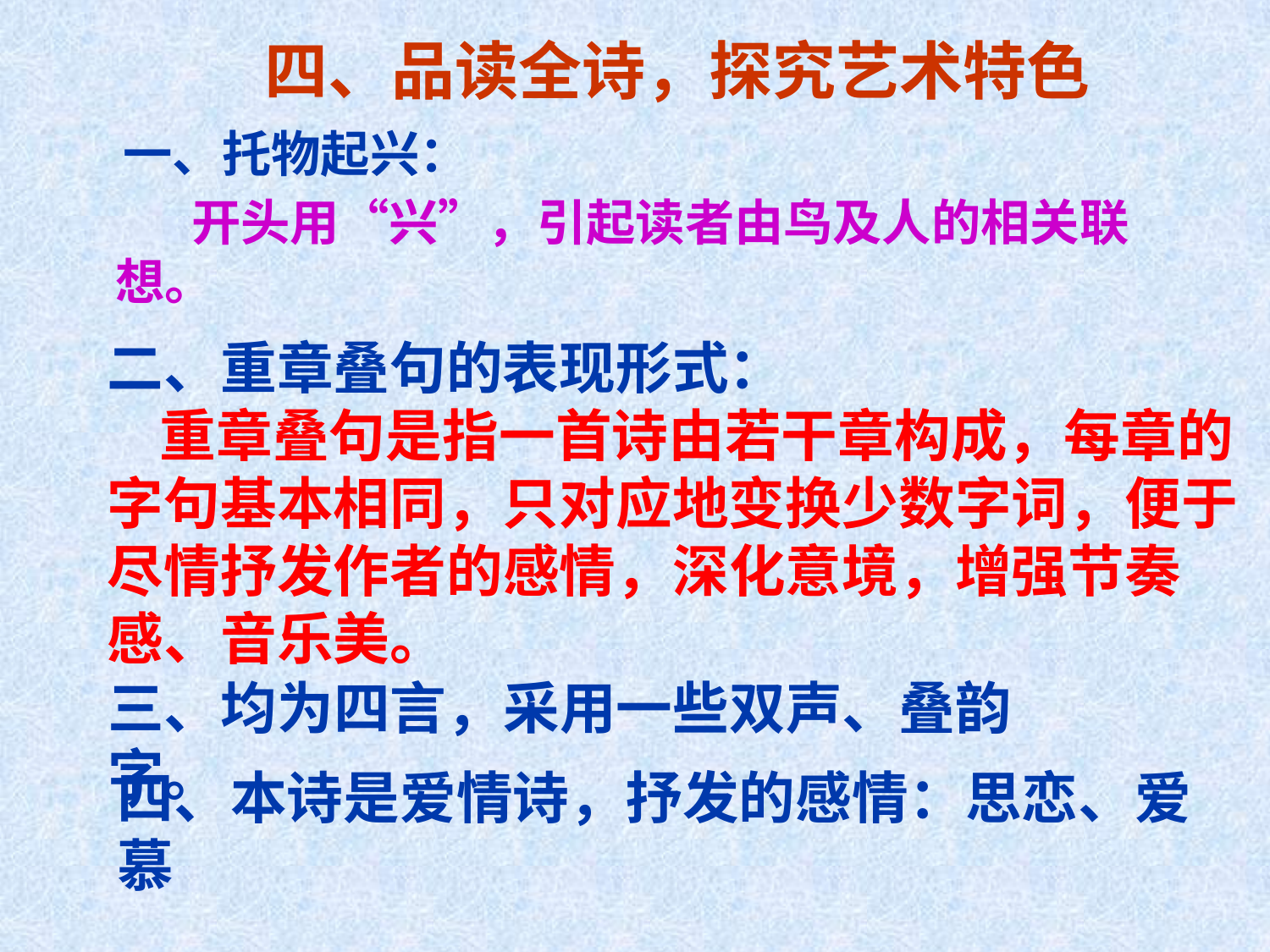

四、品读全诗，探究艺术特色
    一、托物起兴：
          开头用“兴”，引起读者由鸟及人的相关联想。
二、重章叠句的表现形式：
   重章叠句是指一首诗由若干章构成，每章的字句基本相同，只对应地变换少数字词，便于尽情抒发作者的感情，深化意境，增强节奏感、音乐美。

三、均为四言，采用一些双声、叠韵字。

四、本诗是爱情诗，抒发的感情：思恋、爱慕